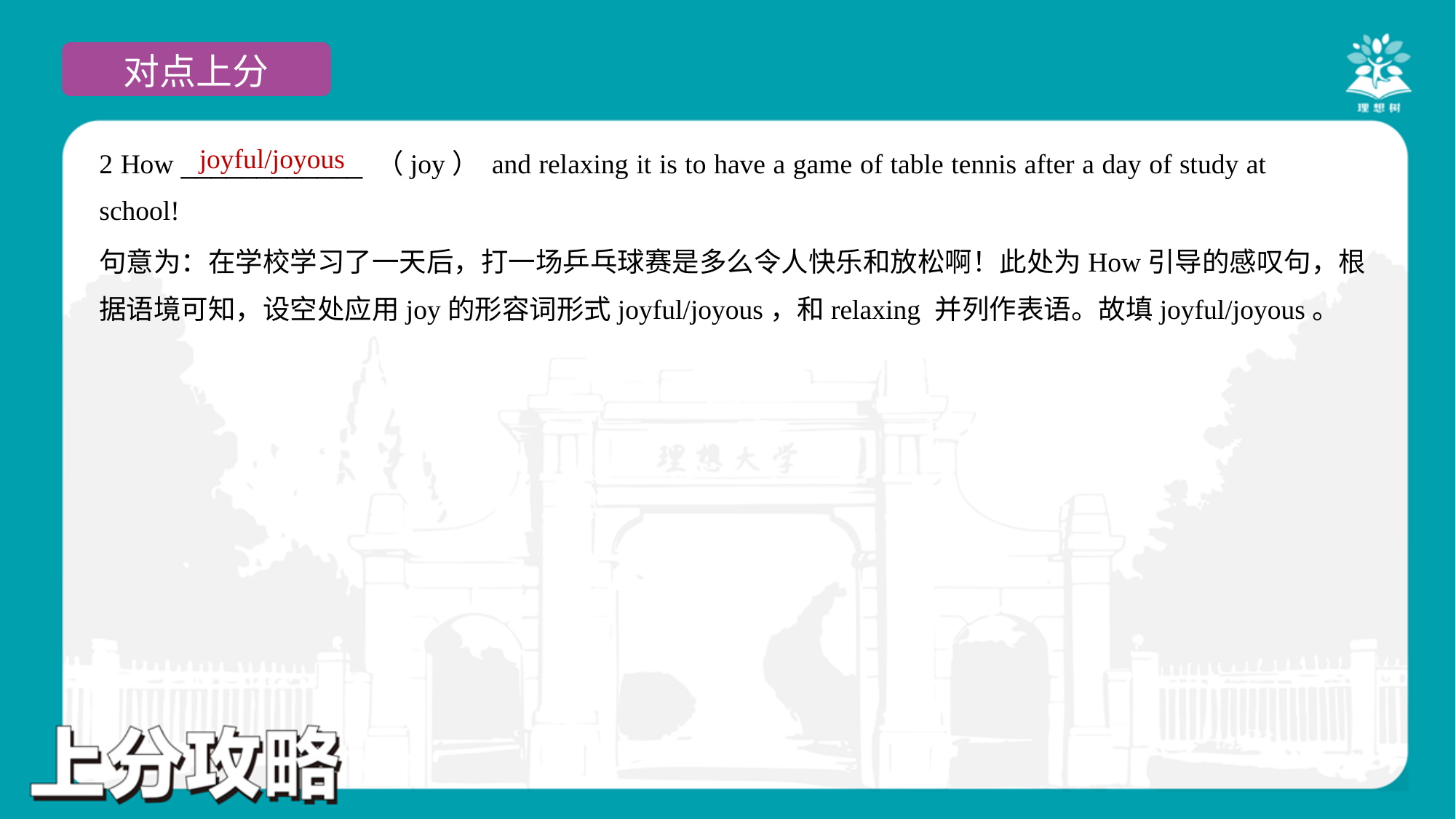

joyful/joyous
2 How ____________ （joy） and relaxing it is to have a game of table tennis after a day of study at
school!
句意为：在学校学习了一天后，打一场乒乓球赛是多么令人快乐和放松啊！此处为How引导的感叹句，根
据语境可知，设空处应用joy的形容词形式joyful/joyous，和relaxing 并列作表语。故填joyful/joyous。